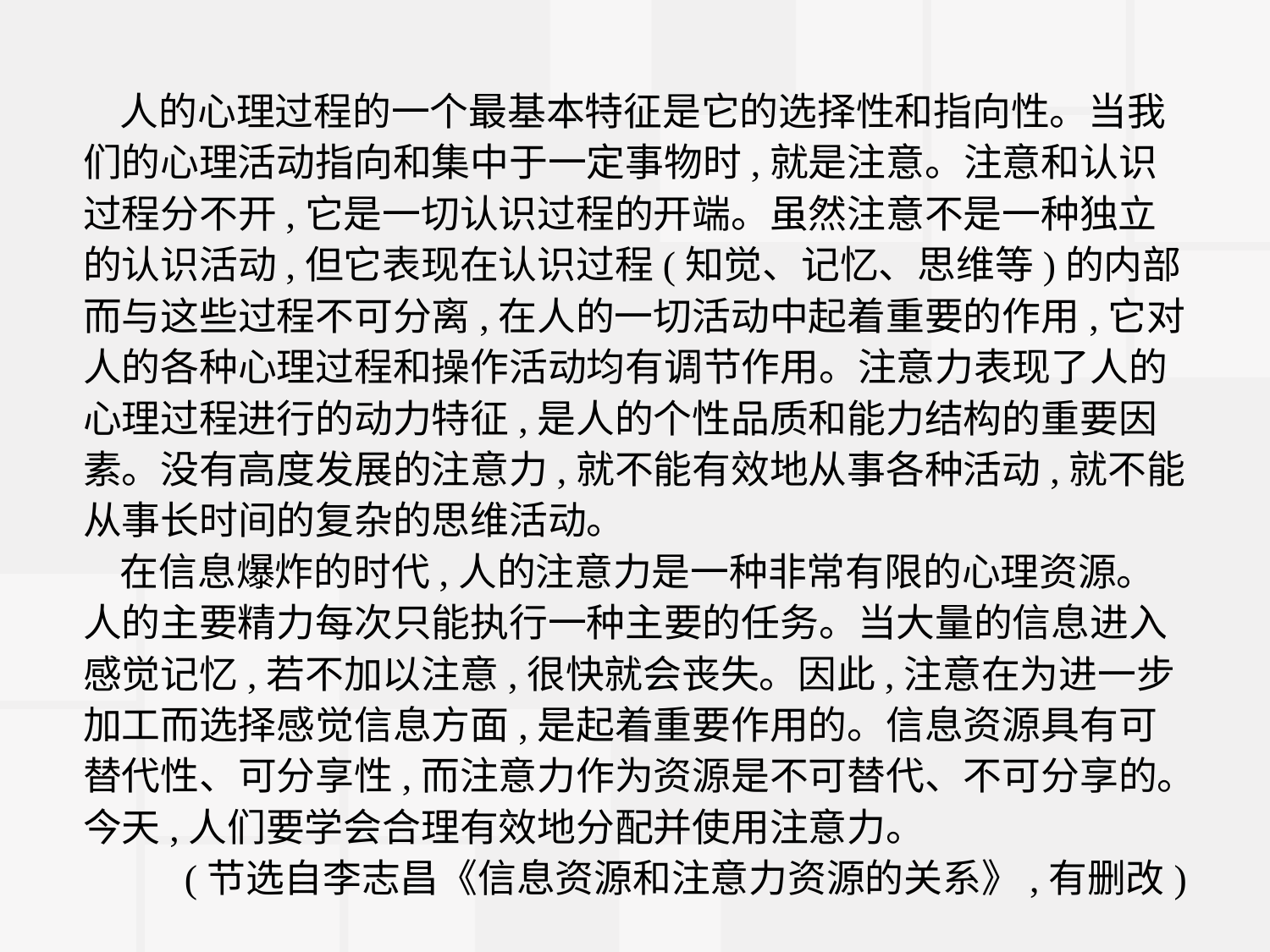

人的心理过程的一个最基本特征是它的选择性和指向性。当我们的心理活动指向和集中于一定事物时,就是注意。注意和认识过程分不开,它是一切认识过程的开端。虽然注意不是一种独立的认识活动,但它表现在认识过程(知觉、记忆、思维等)的内部而与这些过程不可分离,在人的一切活动中起着重要的作用,它对人的各种心理过程和操作活动均有调节作用。注意力表现了人的心理过程进行的动力特征,是人的个性品质和能力结构的重要因素。没有高度发展的注意力,就不能有效地从事各种活动,就不能从事长时间的复杂的思维活动。
在信息爆炸的时代,人的注意力是一种非常有限的心理资源。人的主要精力每次只能执行一种主要的任务。当大量的信息进入感觉记忆,若不加以注意,很快就会丧失。因此,注意在为进一步加工而选择感觉信息方面,是起着重要作用的。信息资源具有可替代性、可分享性,而注意力作为资源是不可替代、不可分享的。今天,人们要学会合理有效地分配并使用注意力。
(节选自李志昌《信息资源和注意力资源的关系》,有删改)